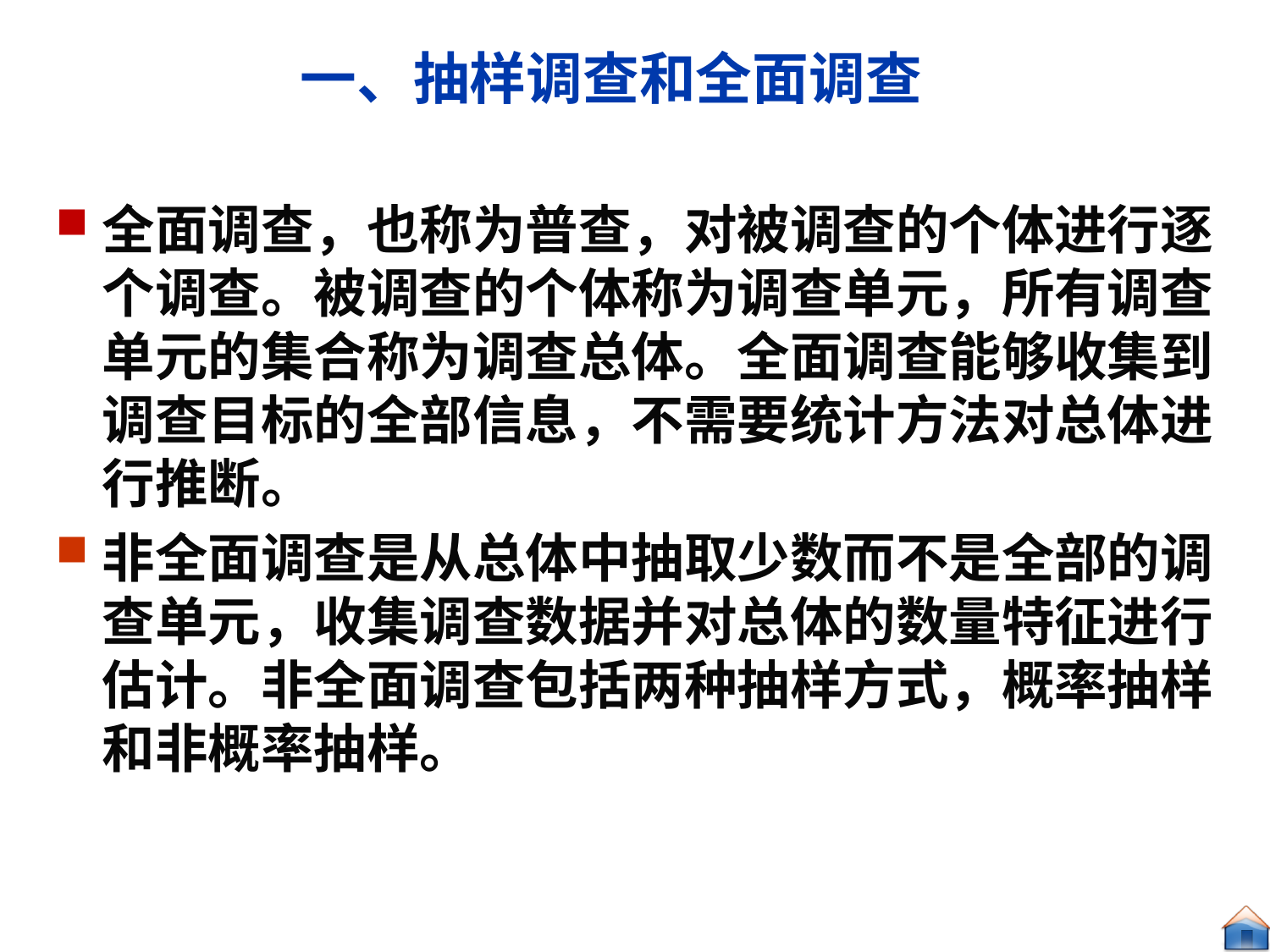

# 一、抽样调查和全面调查
全面调查，也称为普查，对被调查的个体进行逐个调查。被调查的个体称为调查单元，所有调查单元的集合称为调查总体。全面调查能够收集到调查目标的全部信息，不需要统计方法对总体进行推断。
非全面调查是从总体中抽取少数而不是全部的调查单元，收集调查数据并对总体的数量特征进行估计。非全面调查包括两种抽样方式，概率抽样和非概率抽样。